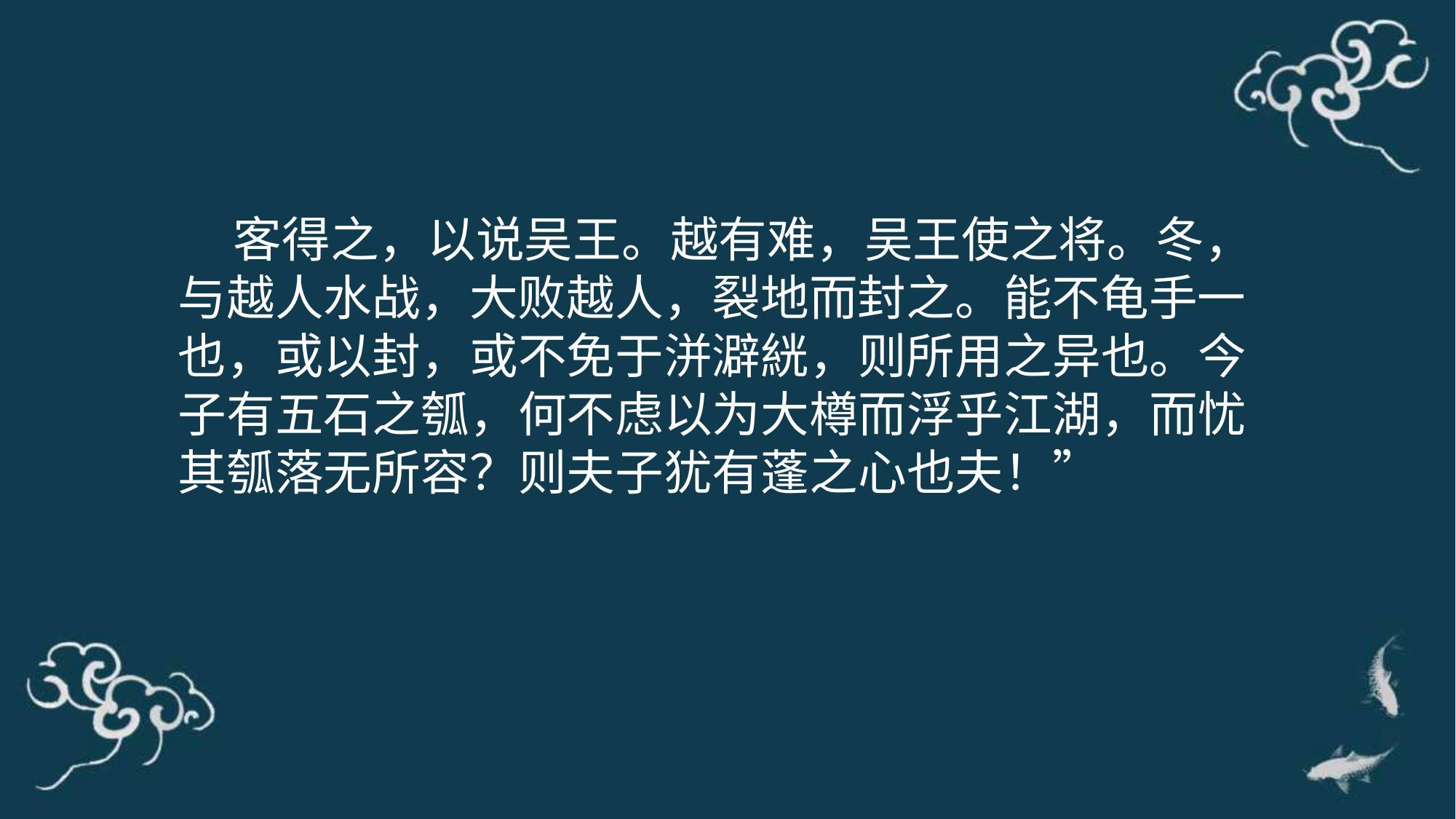

客得之，以说吴王。越有难，吴王使之将。冬，与越人水战，大败越人，裂地而封之。能不龟手一也，或以封，或不免于洴澼絖，则所用之异也。今子有五石之瓠，何不虑以为大樽而浮乎江湖，而忧其瓠落无所容？则夫子犹有蓬之心也夫！”